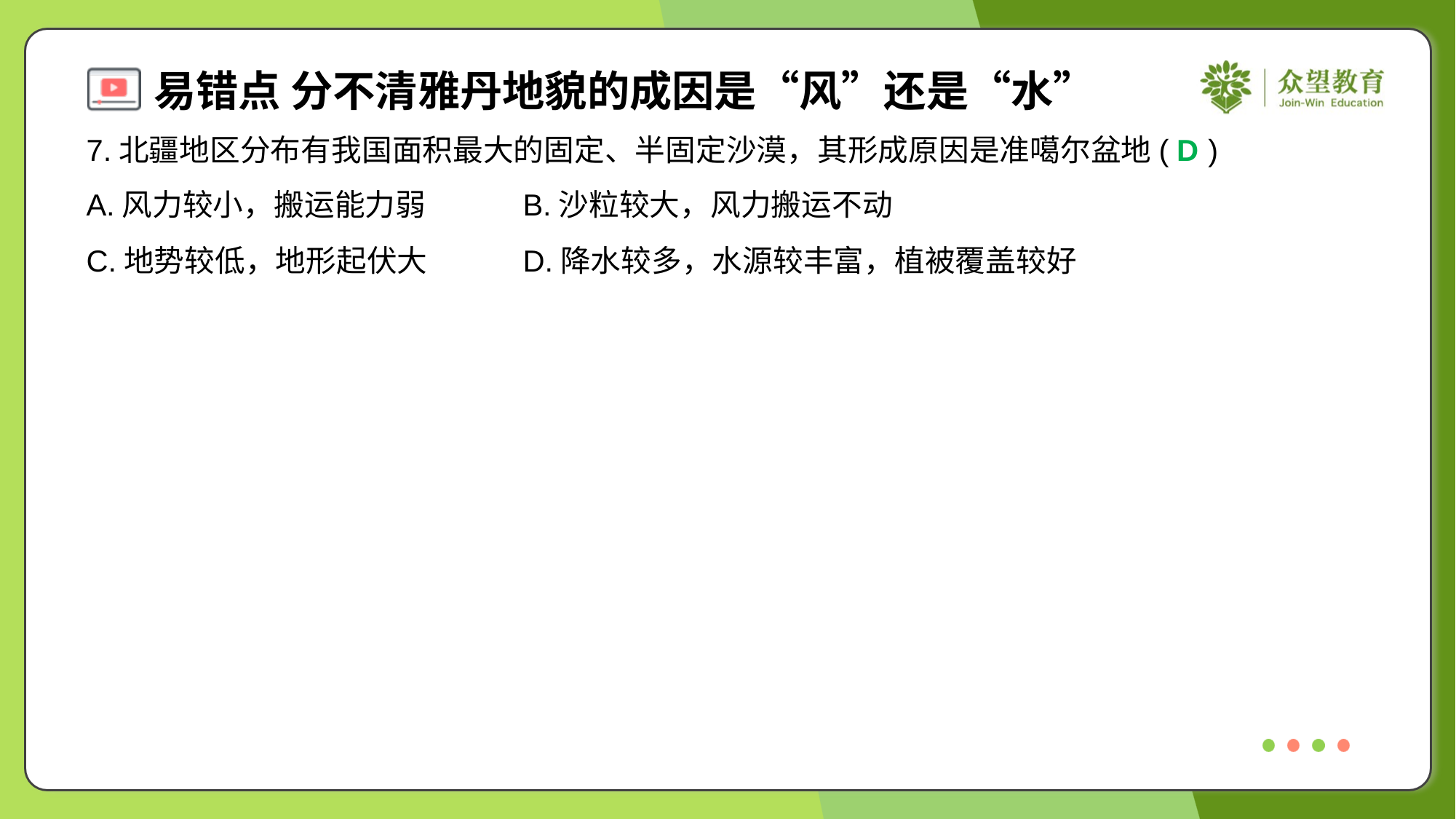

7.北疆地区分布有我国面积最大的固定、半固定沙漠，其形成原因是准噶尔盆地(     )
D
A.风力较小，搬运能力弱	B.沙粒较大，风力搬运不动
C.地势较低，地形起伏大	D.降水较多，水源较丰富，植被覆盖较好